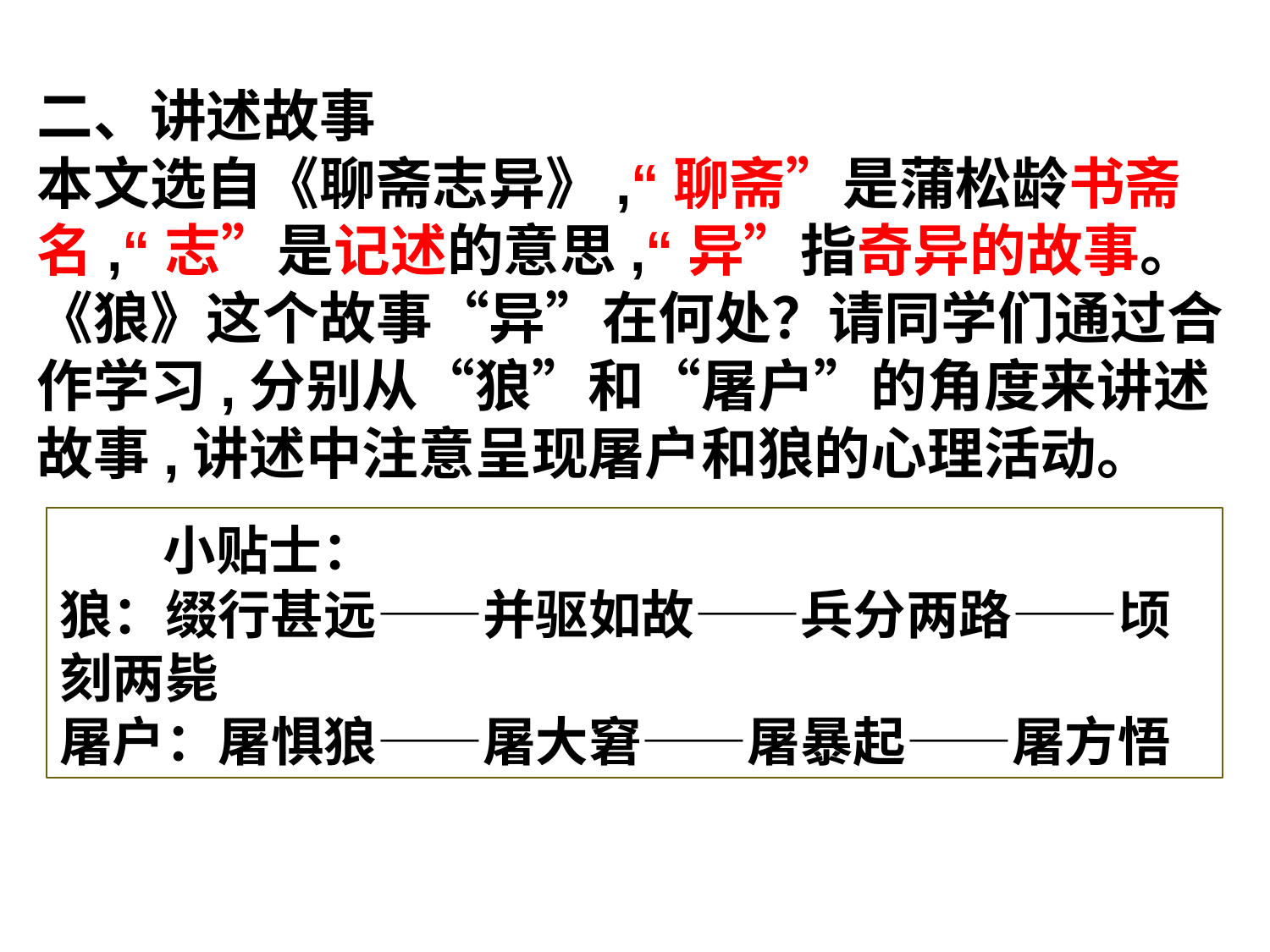

二、讲述故事
本文选自《聊斋志异》,“聊斋”是蒲松龄书斋名,“志”是记述的意思,“异”指奇异的故事。《狼》这个故事“异”在何处？请同学们通过合作学习,分别从“狼”和“屠户”的角度来讲述故事,讲述中注意呈现屠户和狼的心理活动。
       小贴士：
狼：缀行甚远——并驱如故——兵分两路——顷刻两毙
屠户：屠惧狼——屠大窘——屠暴起——屠方悟